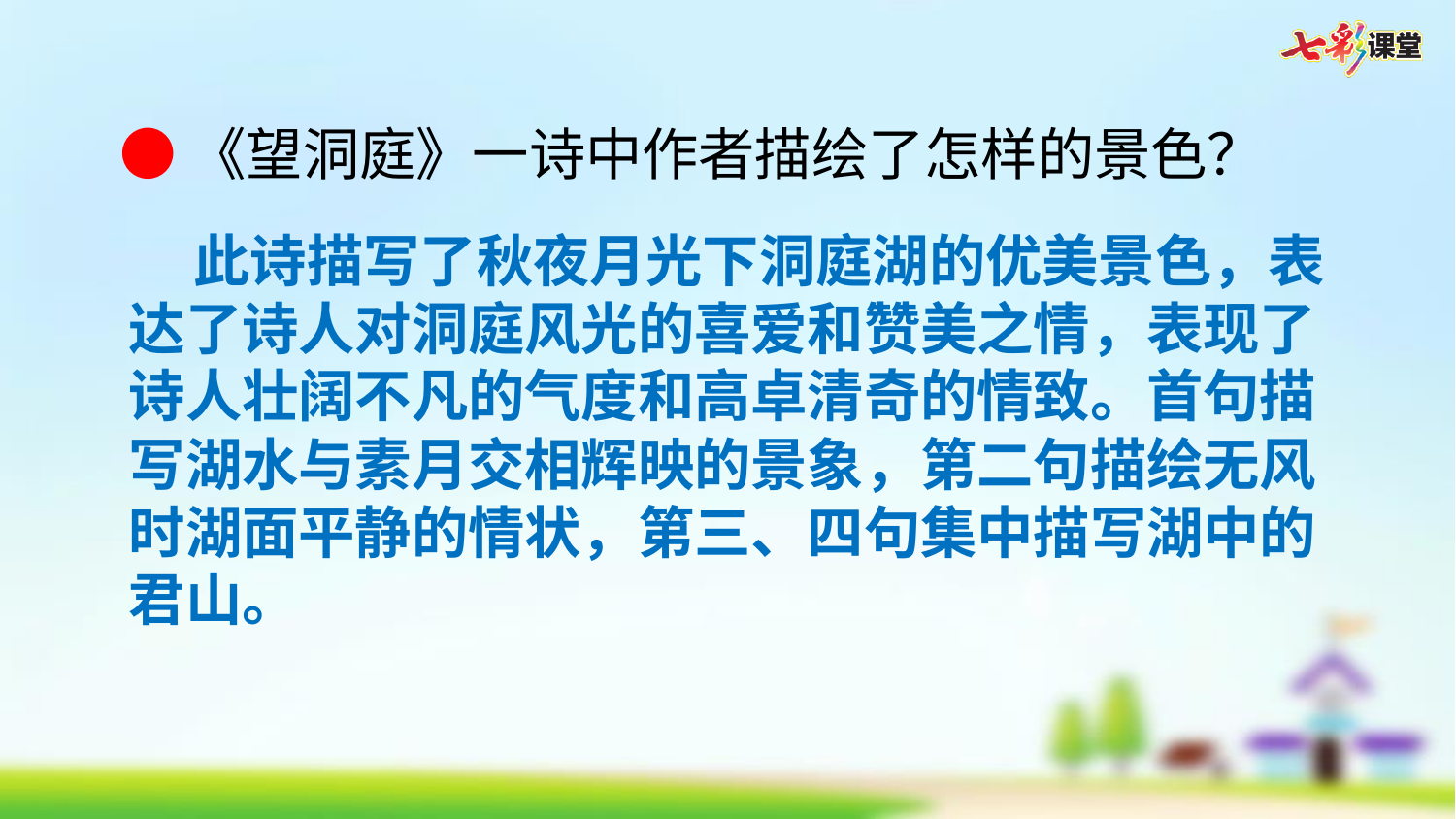

●《望洞庭》一诗中作者描绘了怎样的景色？
    此诗描写了秋夜月光下洞庭湖的优美景色，表达了诗人对洞庭风光的喜爱和赞美之情，表现了诗人壮阔不凡的气度和高卓清奇的情致。首句描写湖水与素月交相辉映的景象，第二句描绘无风时湖面平静的情状，第三、四句集中描写湖中的君山。